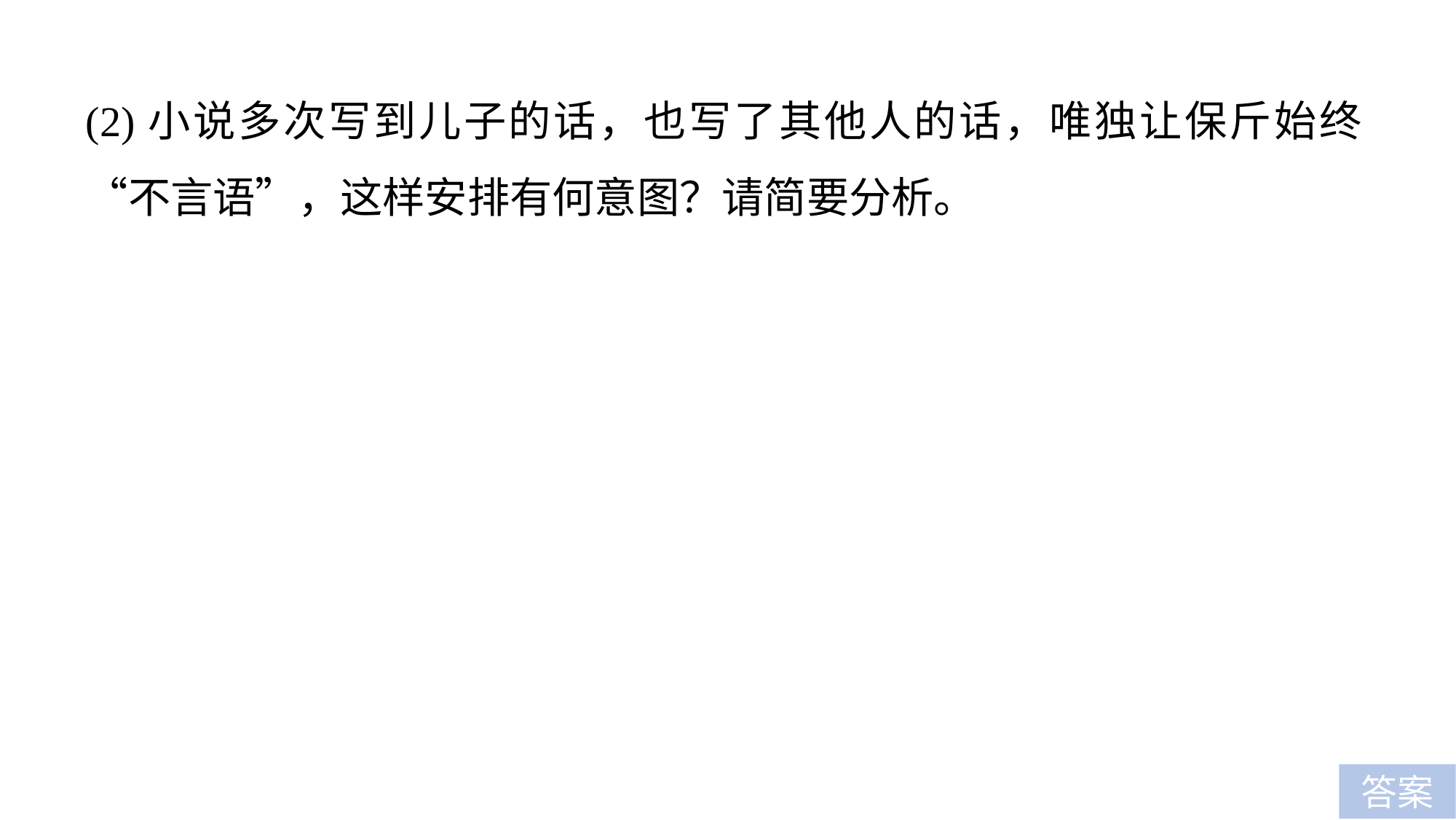

(2)小说多次写到儿子的话，也写了其他人的话，唯独让保斤始终“不言语”，这样安排有何意图？请简要分析。
答案